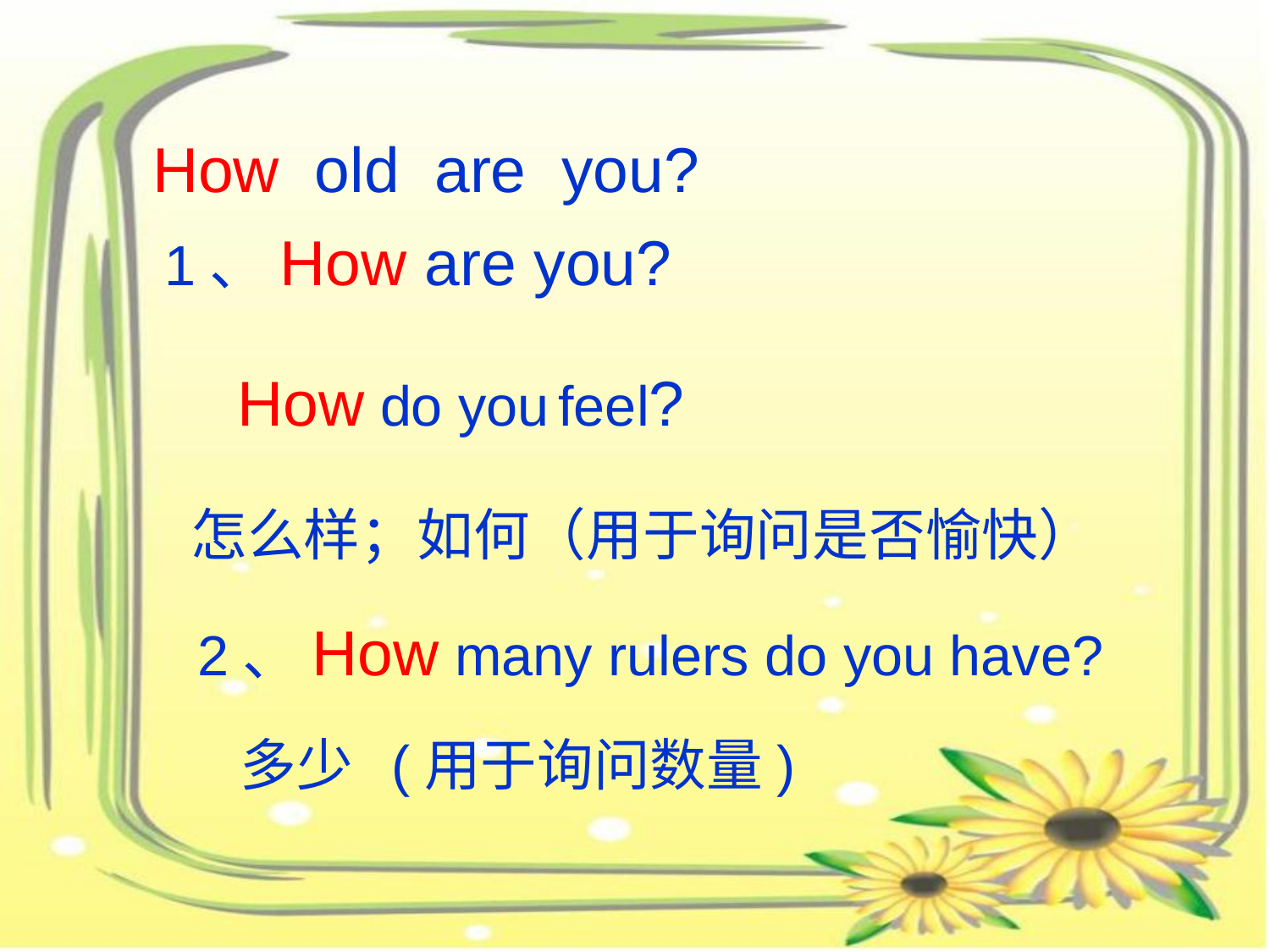

How  old  are  you?
 1、How are you?
How do you feel?
  怎么样；如何（用于询问是否愉快）
       2、How many rulers do you have?
       多少  (用于询问数量)